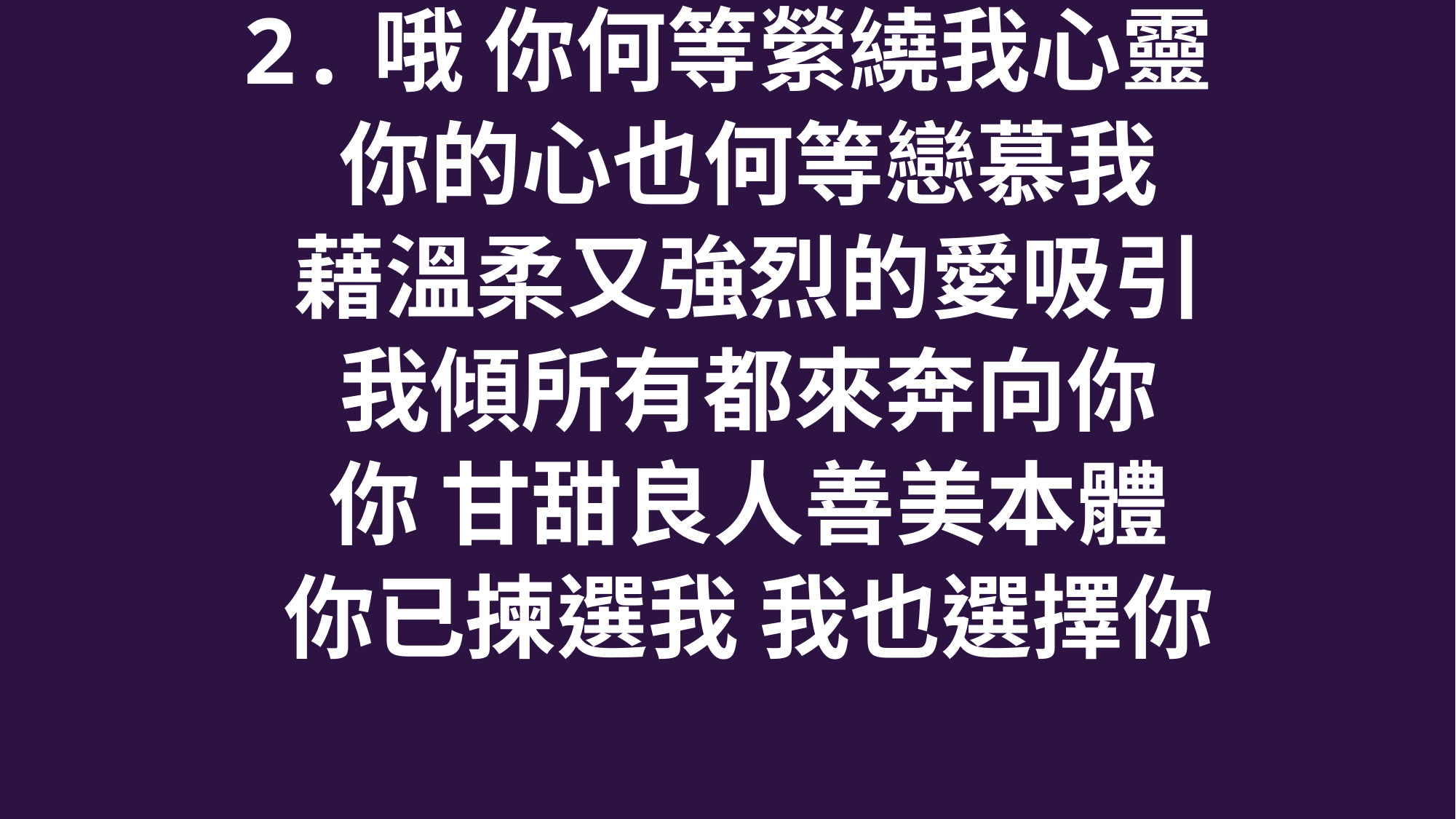

2.哦 你何等縈繞我心靈
 你的心也何等戀慕我
 藉溫柔又強烈的愛吸引
 我傾所有都來奔向你
 你 甘甜良人善美本體
 你已揀選我 我也選擇你